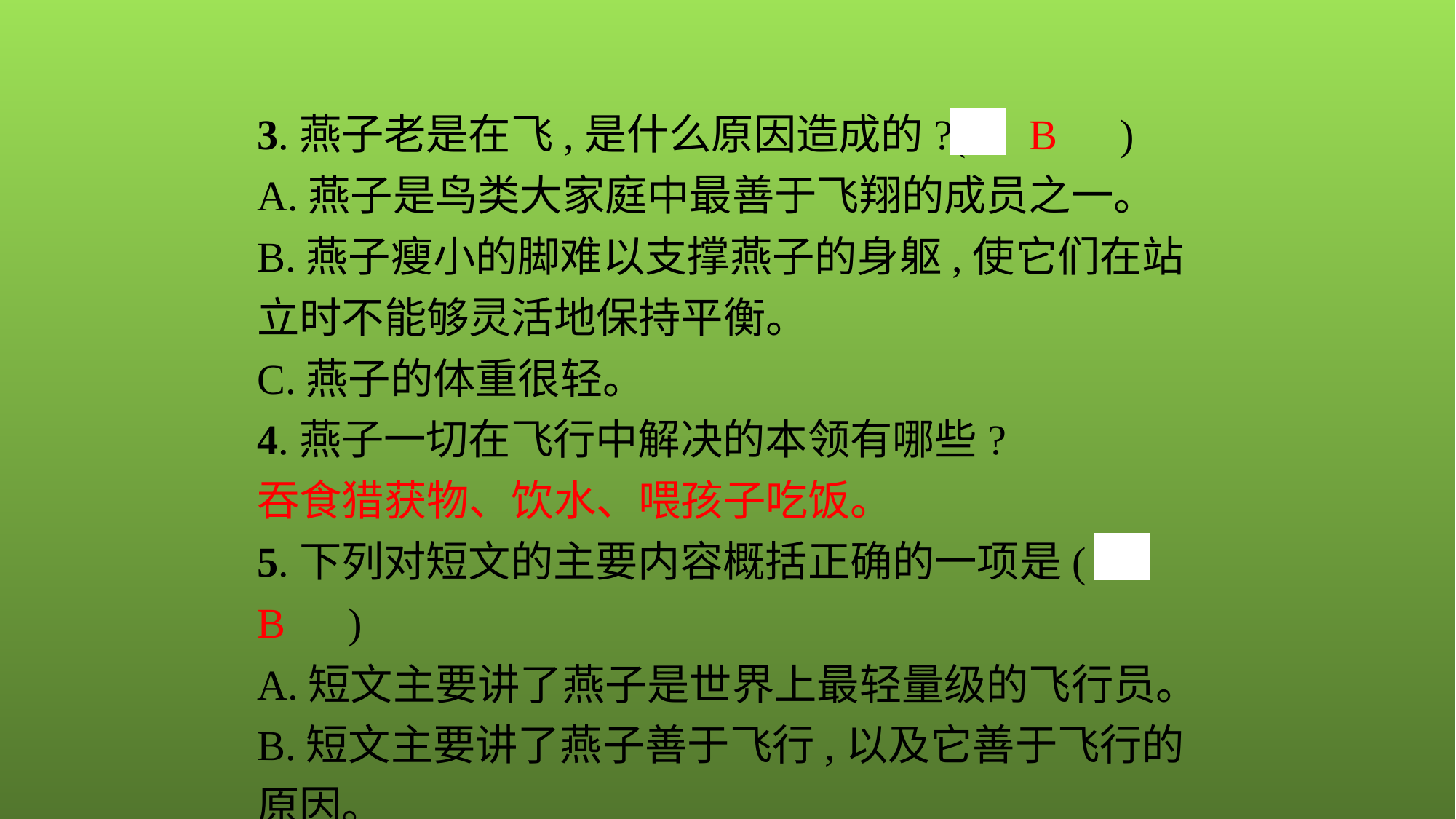

3.燕子老是在飞,是什么原因造成的?(　B　)
A.燕子是鸟类大家庭中最善于飞翔的成员之一。
B.燕子瘦小的脚难以支撑燕子的身躯,使它们在站立时不能够灵活地保持平衡。
C.燕子的体重很轻。
4.燕子一切在飞行中解决的本领有哪些?
吞食猎获物、饮水、喂孩子吃饭。
5.下列对短文的主要内容概括正确的一项是(　B　)
A.短文主要讲了燕子是世界上最轻量级的飞行员。
B.短文主要讲了燕子善于飞行,以及它善于飞行的原因。